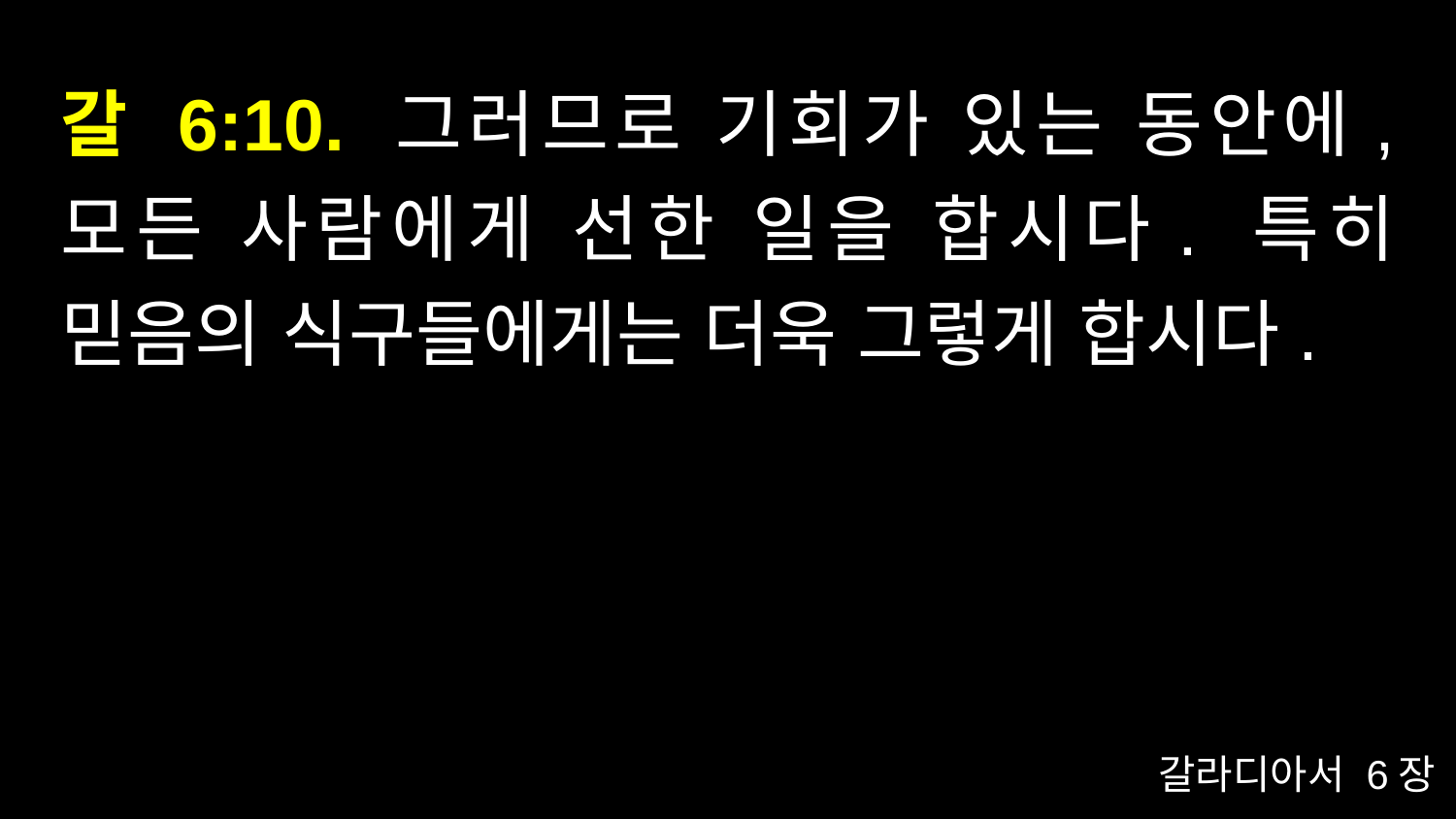

# 갈 6:10. 그러므로 기회가 있는 동안에, 모든 사람에게 선한 일을 합시다. 특히 믿음의 식구들에게는 더욱 그렇게 합시다.
갈라디아서 6장